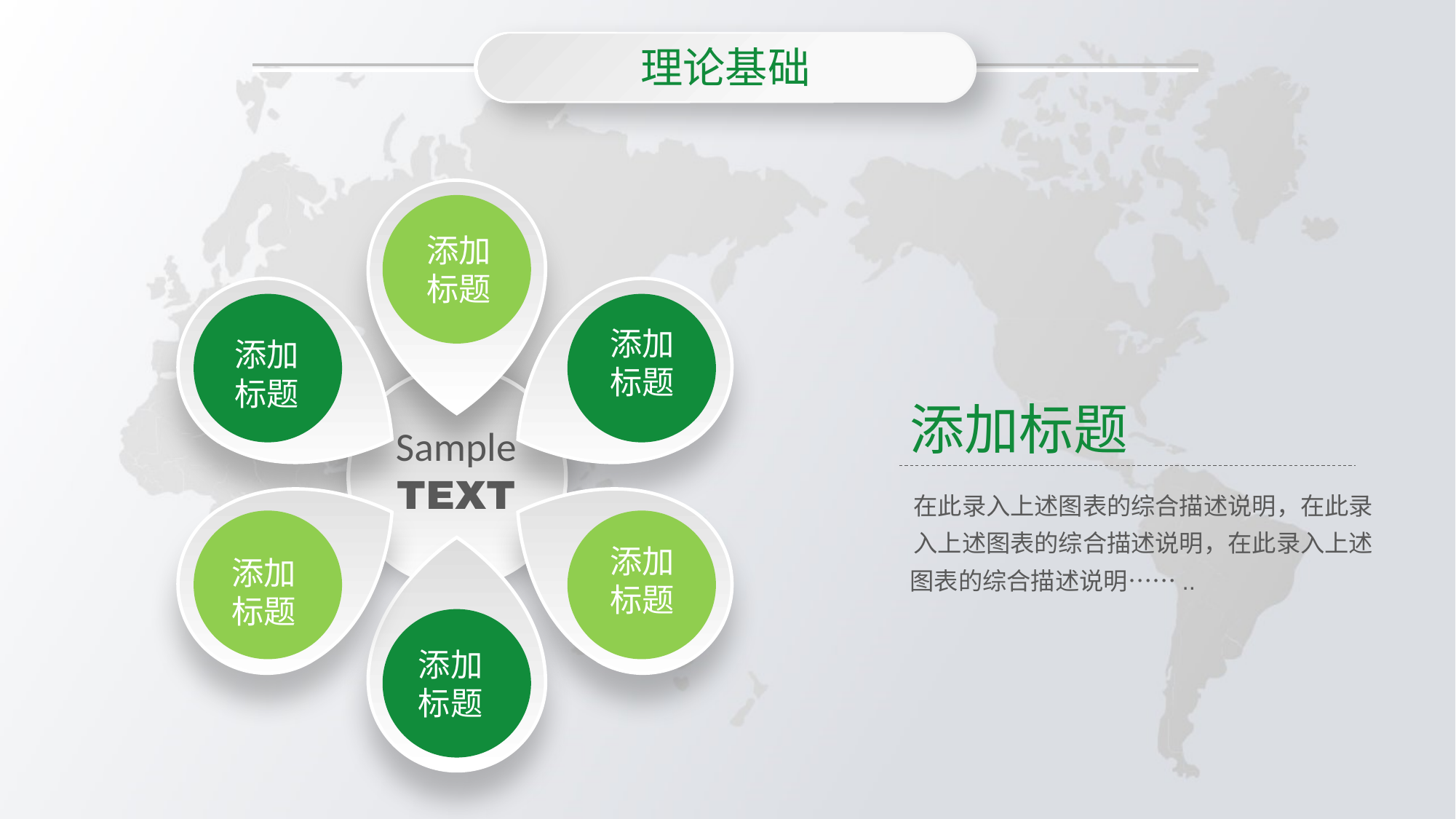

理论基础

添加
标题

添加
标题

添加
标题

添加
标题

添加
标题

添加
标题

添加标题
Sample
TEXT
在此录入上述图表的综合描述说明，在此录入上述图表的综合描述说明，在此录入上述
图表的综合描述说明……..